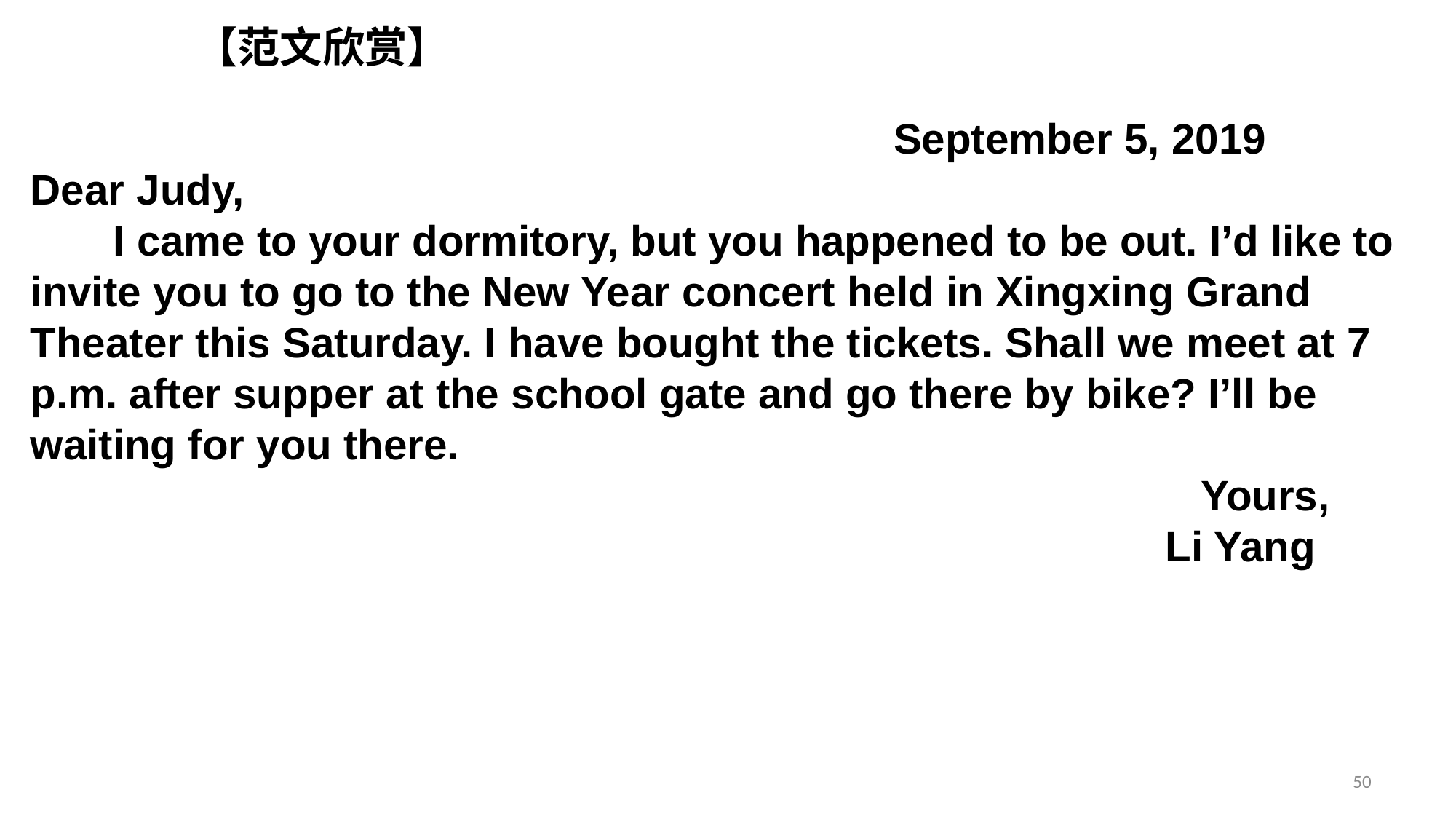

【范文欣赏】
                                                                         September 5, 2019
Dear Judy,
       I came to your dormitory, but you happened to be out. I’d like to invite you to go to the New Year concert held in Xingxing Grand Theater this Saturday. I have bought the tickets. Shall we meet at 7 p.m. after supper at the school gate and go there by bike? I’ll be waiting for you there.
                                                                                                   Yours,
                                                                                                Li Yang
50